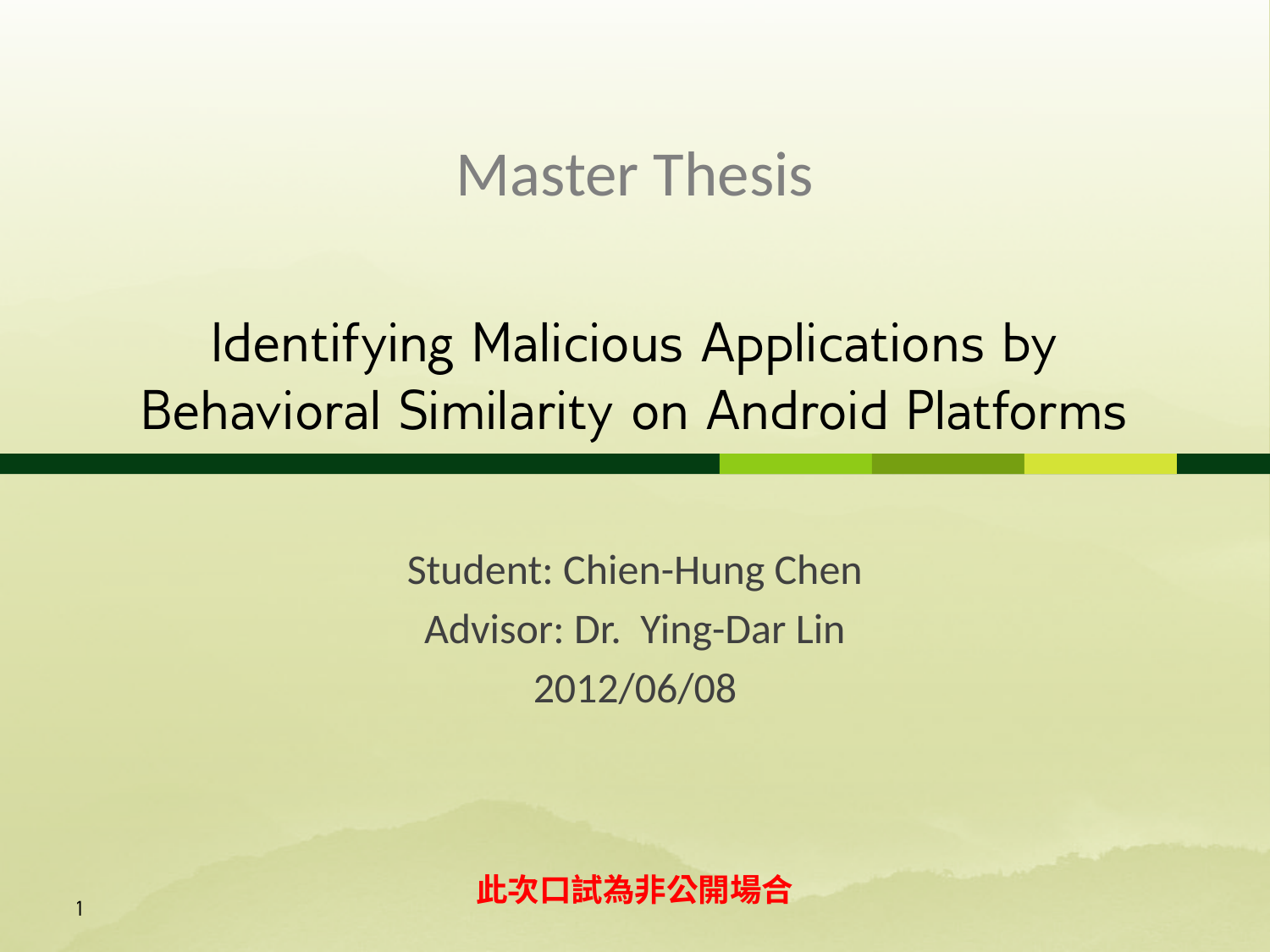

Master Thesis
# Identifying Malicious Applications by Behavioral Similarity on Android Platforms
Student: Chien-Hung Chen
Advisor: Dr.  Ying-Dar Lin
2012/06/08

此次口試為非公開場合
1